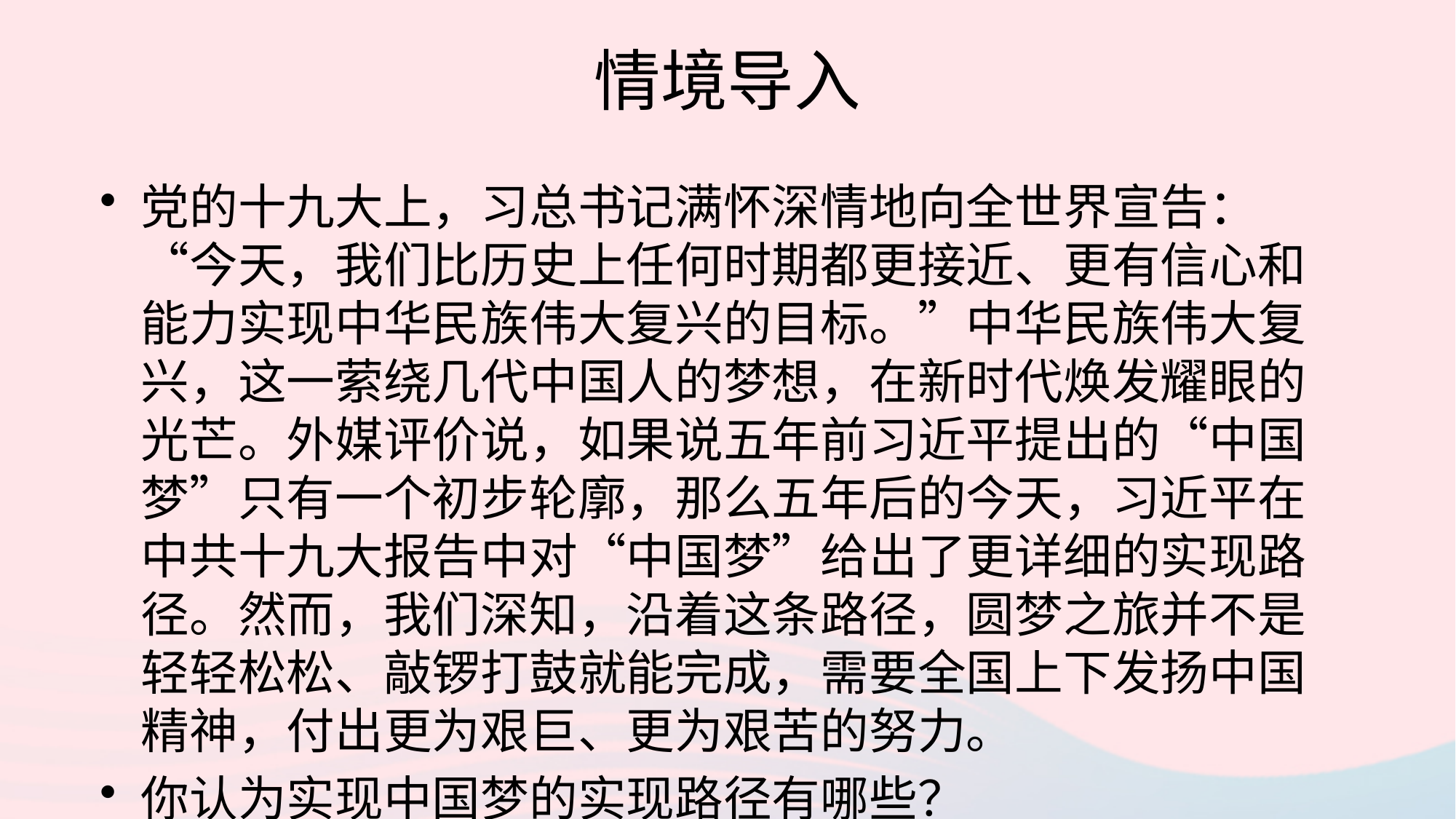

# 情境导入
党的十九大上，习总书记满怀深情地向全世界宣告：“今天，我们比历史上任何时期都更接近、更有信心和能力实现中华民族伟大复兴的目标。”中华民族伟大复兴，这一萦绕几代中国人的梦想，在新时代焕发耀眼的光芒。外媒评价说，如果说五年前习近平提出的“中国梦”只有一个初步轮廓，那么五年后的今天，习近平在中共十九大报告中对“中国梦”给出了更详细的实现路径。然而，我们深知，沿着这条路径，圆梦之旅并不是轻轻松松、敲锣打鼓就能完成，需要全国上下发扬中国精神，付出更为艰巨、更为艰苦的努力。
你认为实现中国梦的实现路径有哪些？